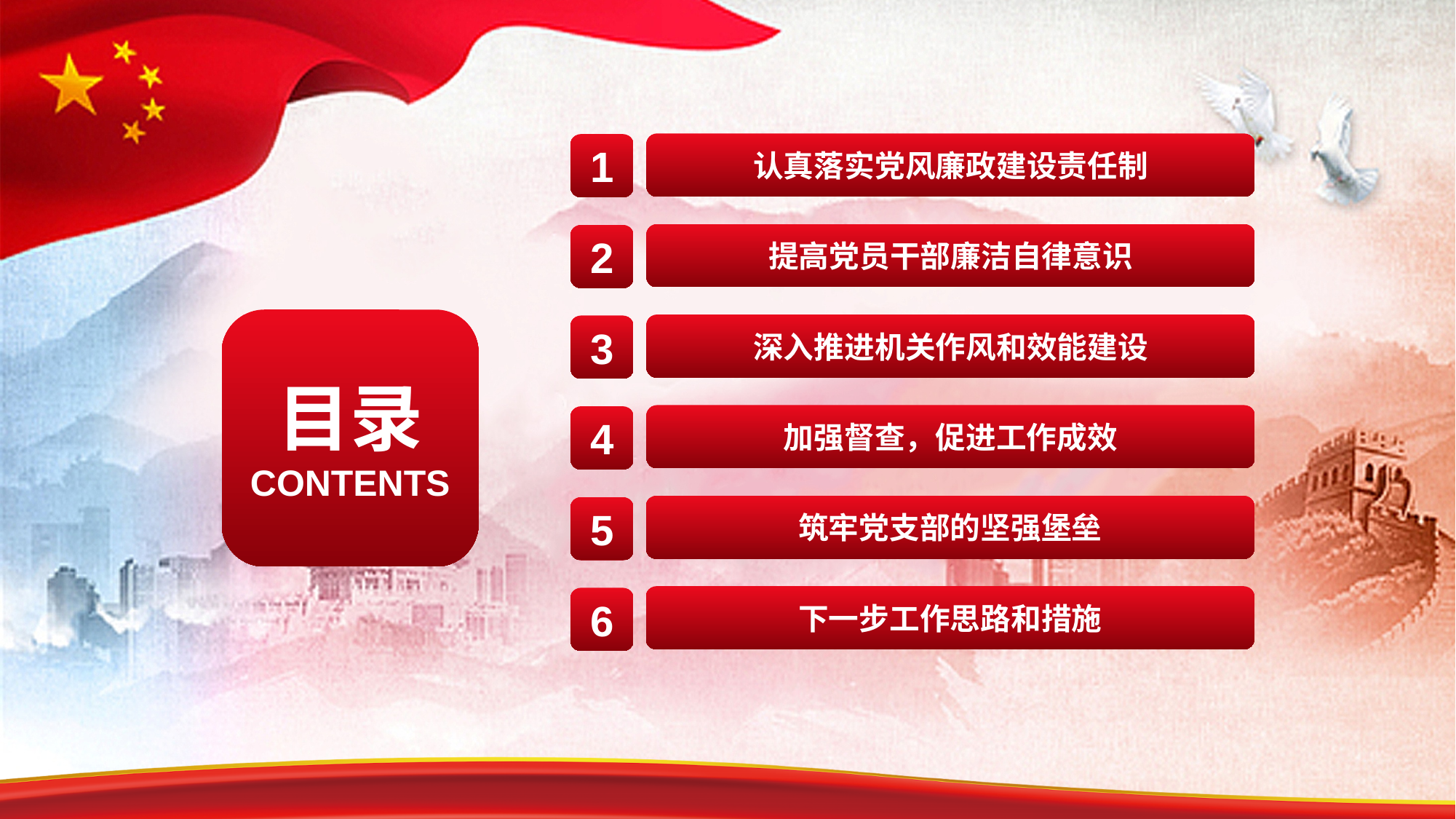

认真落实党风廉政建设责任制
1
提高党员干部廉洁自律意识
2
目录
CONTENTS
深入推进机关作风和效能建设
3
加强督查，促进工作成效
4
筑牢党支部的坚强堡垒
5
下一步工作思路和措施
6